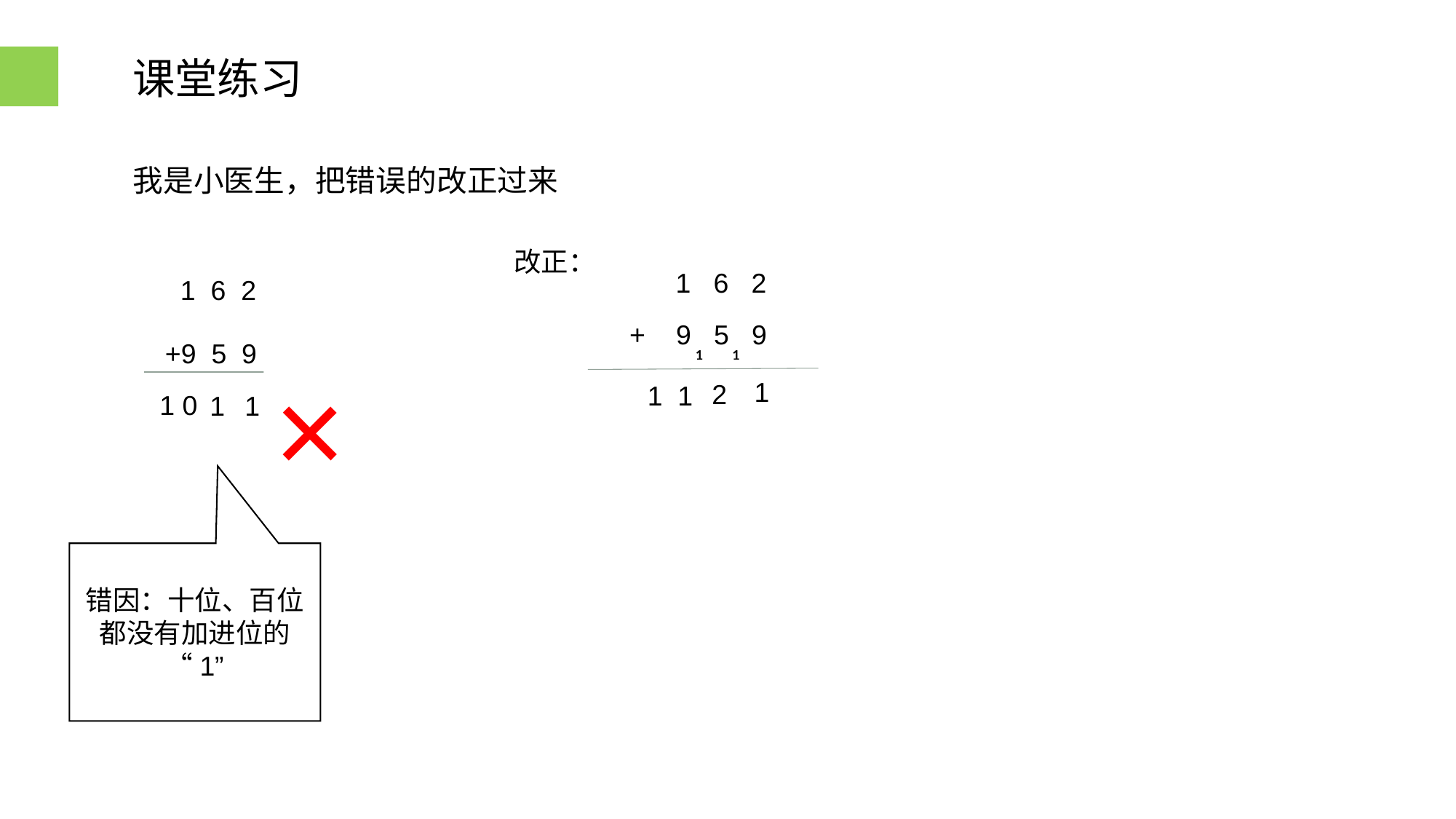

课堂练习

我是小医生，把错误的改正过来
改正：
   1   6   2
  1  6  2
+    9   5   9
₁
₁
+9  5  9
×
1
2
1  1
     1 0
1
1
错因：十位、百位都没有加进位的“1”